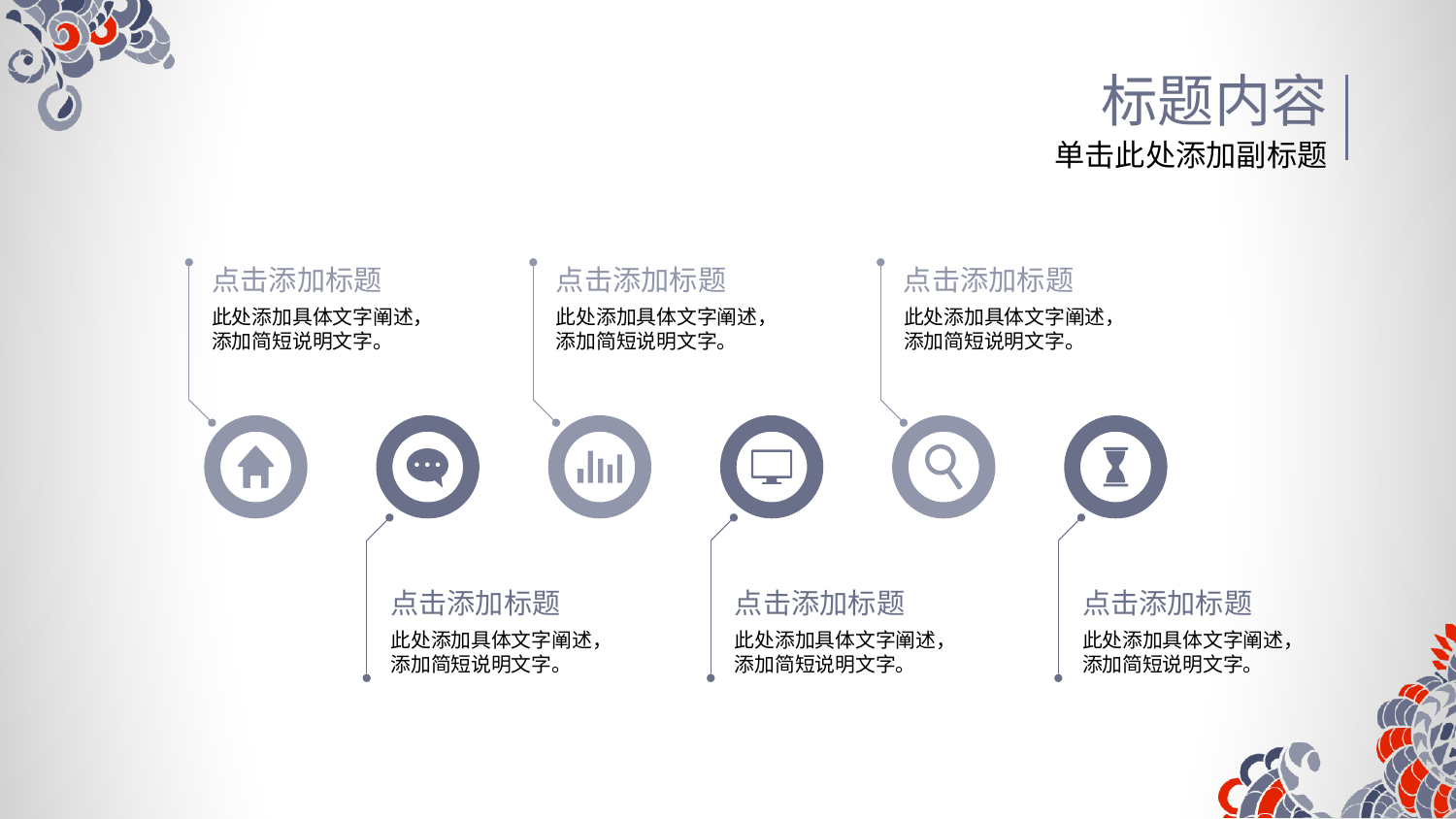

标题内容
单击此处添加副标题
点击添加标题
点击添加标题
点击添加标题
此处添加具体文字阐述，
添加简短说明文字。
此处添加具体文字阐述，
添加简短说明文字。
此处添加具体文字阐述，
添加简短说明文字。

点击添加标题
点击添加标题
点击添加标题
此处添加具体文字阐述，
添加简短说明文字。
此处添加具体文字阐述，
添加简短说明文字。
此处添加具体文字阐述，
添加简短说明文字。